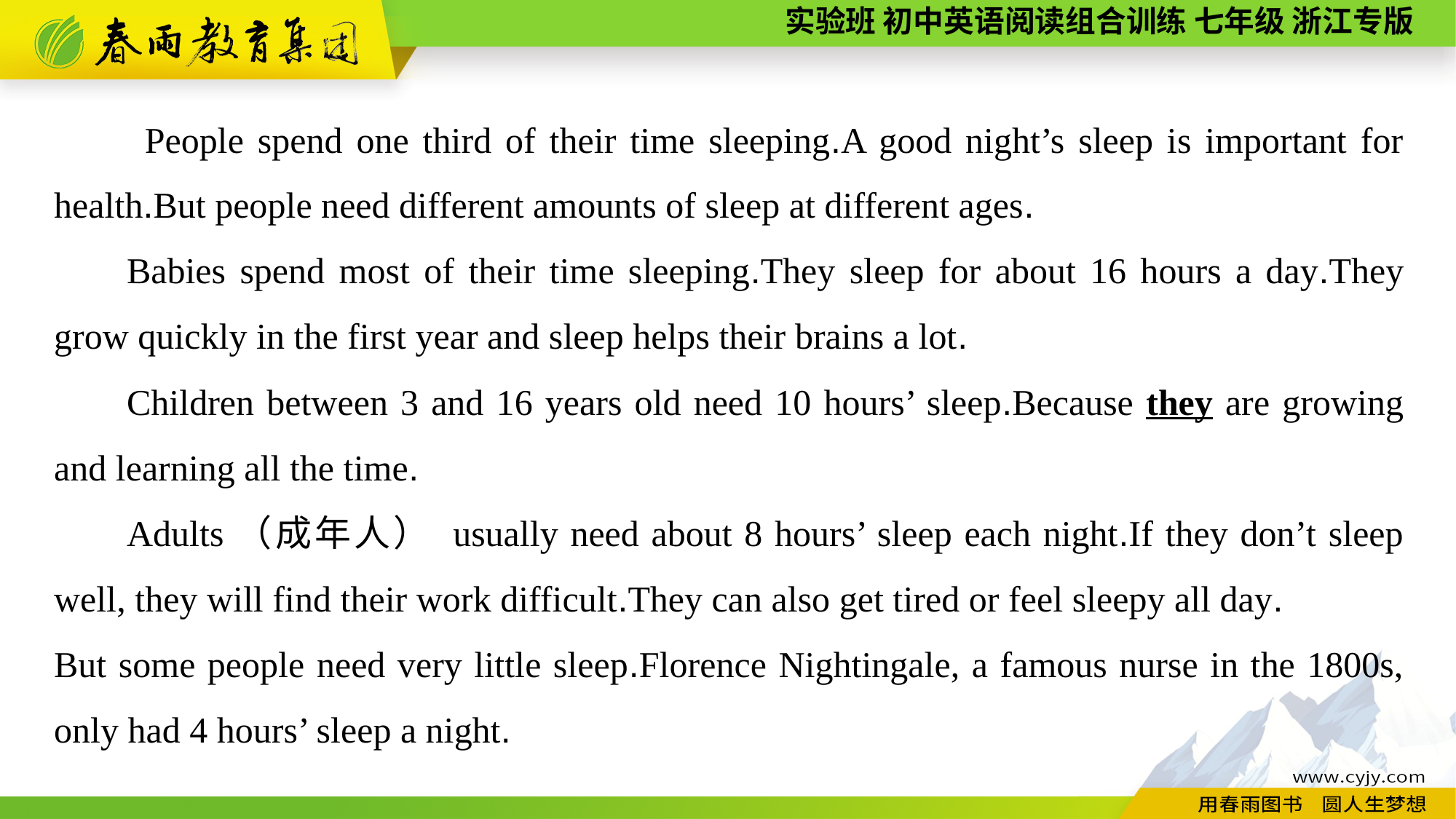

People spend one third of their time sleeping.A good night’s sleep is important for health.But people need different amounts of sleep at different ages.
Babies spend most of their time sleeping.They sleep for about 16 hours a day.They grow quickly in the first year and sleep helps their brains a lot.
Children between 3 and 16 years old need 10 hours’ sleep.Because they are growing and learning all the time.
Adults（成年人） usually need about 8 hours’ sleep each night.If they don’t sleep well, they will find their work difficult.They can also get tired or feel sleepy all day.
But some people need very little sleep.Florence Nightingale, a famous nurse in the 1800s, only had 4 hours’ sleep a night.